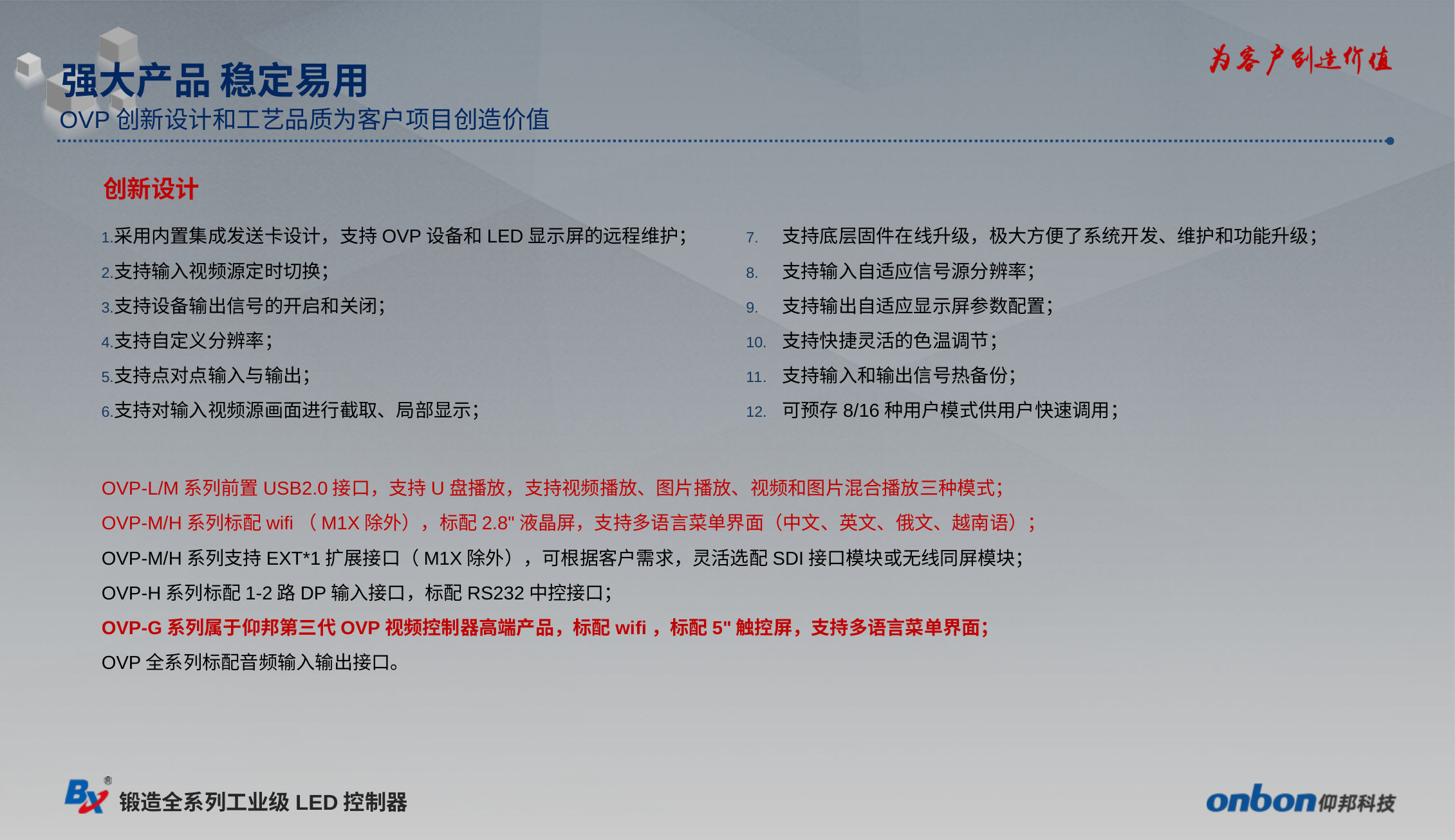

强大产品 稳定易用
OVP创新设计和工艺品质为客户项目创造价值

创新设计
采用内置集成发送卡设计，支持OVP设备和LED显示屏的远程维护；
支持输入视频源定时切换；
支持设备输出信号的开启和关闭；
支持自定义分辨率；
支持点对点输入与输出；
支持对输入视频源画面进行截取、局部显示；
支持底层固件在线升级，极大方便了系统开发、维护和功能升级；
支持输入自适应信号源分辨率；
支持输出自适应显示屏参数配置；
支持快捷灵活的色温调节；
支持输入和输出信号热备份；
可预存8/16种用户模式供用户快速调用；
OVP-L/M系列前置USB2.0接口，支持U盘播放，支持视频播放、图片播放、视频和图片混合播放三种模式；
OVP-M/H系列标配wifi（M1X除外），标配2.8"液晶屏，支持多语言菜单界面（中文、英文、俄文、越南语）；
OVP-M/H系列支持EXT*1扩展接口（M1X除外），可根据客户需求，灵活选配SDI接口模块或无线同屏模块；
OVP-H系列标配1-2路DP输入接口，标配RS232中控接口；
OVP-G系列属于仰邦第三代OVP视频控制器高端产品，标配wifi，标配5"触控屏，支持多语言菜单界面；
OVP全系列标配音频输入输出接口。